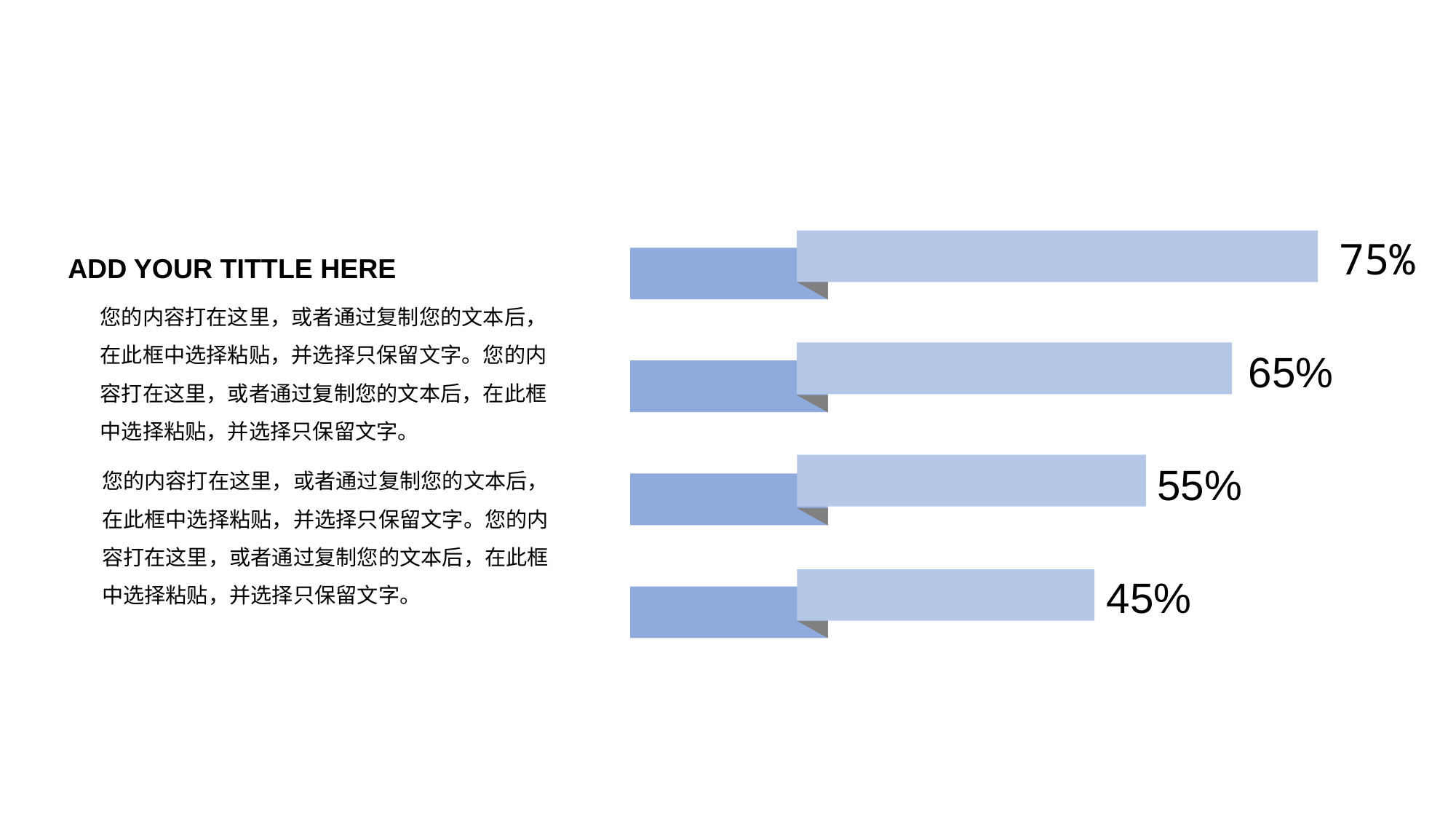

75%

ADD YOUR TITTLE HERE

您的内容打在这里，或者通过复制您的文本后，在此框中选择粘贴，并选择只保留文字。您的内容打在这里，或者通过复制您的文本后，在此框中选择粘贴，并选择只保留文字。
65%

您的内容打在这里，或者通过复制您的文本后，在此框中选择粘贴，并选择只保留文字。您的内容打在这里，或者通过复制您的文本后，在此框中选择粘贴，并选择只保留文字。
55%

45%